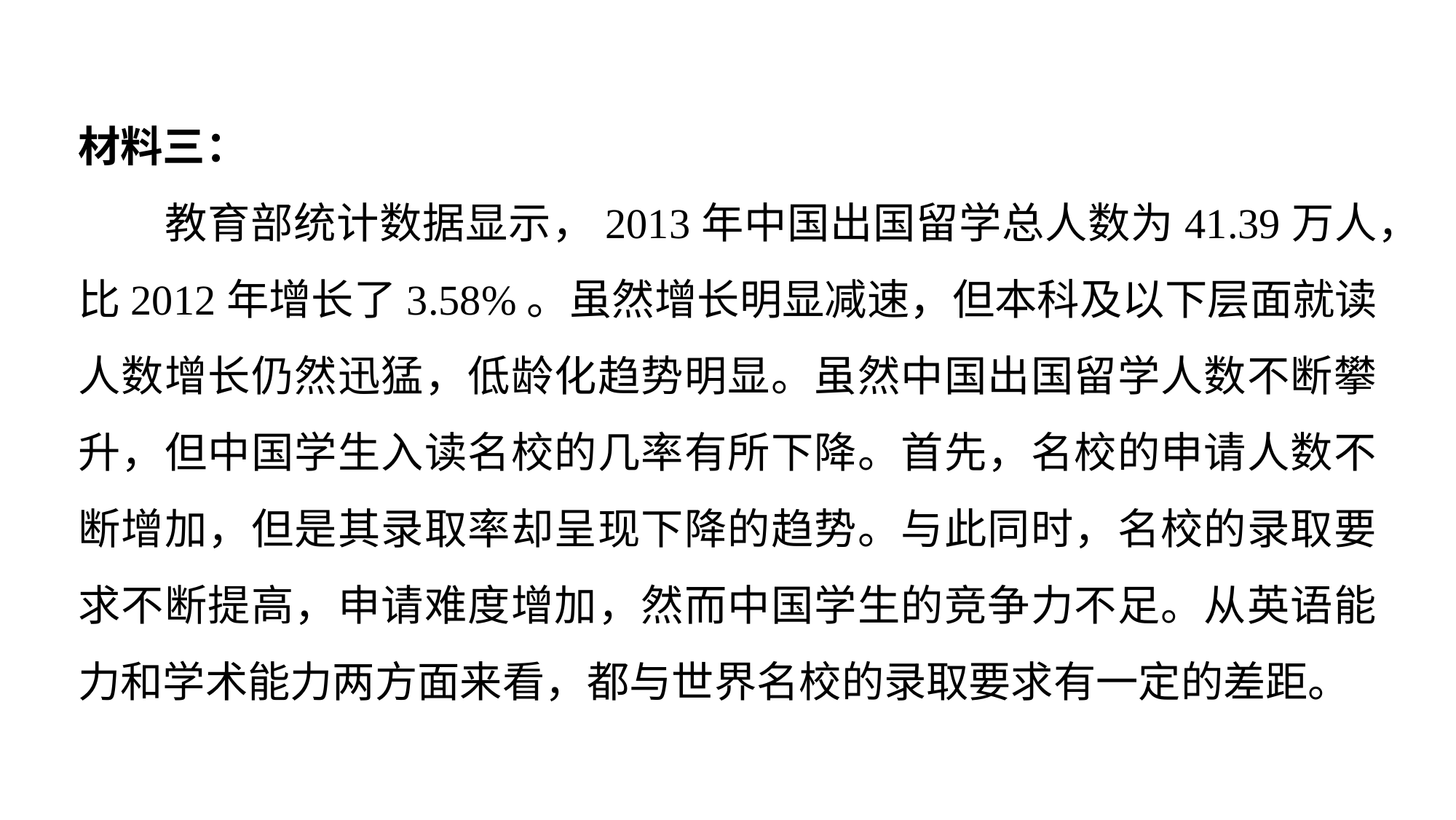

材料三：
教育部统计数据显示，2013年中国出国留学总人数为41.39万人，比2012年增长了3.58%。虽然增长明显减速，但本科及以下层面就读人数增长仍然迅猛，低龄化趋势明显。虽然中国出国留学人数不断攀升，但中国学生入读名校的几率有所下降。首先，名校的申请人数不断增加，但是其录取率却呈现下降的趋势。与此同时，名校的录取要求不断提高，申请难度增加，然而中国学生的竞争力不足。从英语能力和学术能力两方面来看，都与世界名校的录取要求有一定的差距。